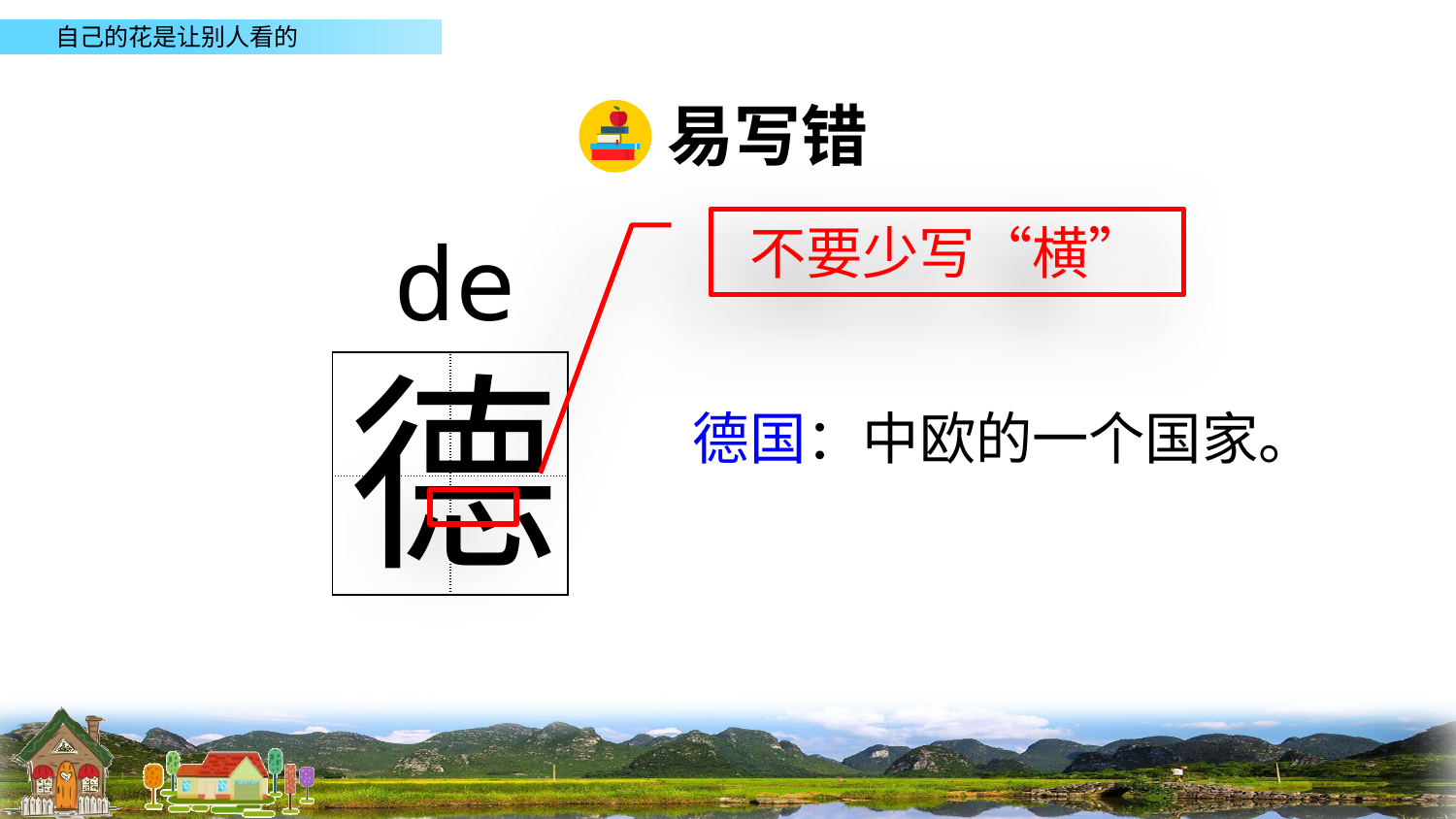

易写错

不要少写“横”
de
德
|  |  |
| --- | --- |
|  |  |
德国：中欧的一个国家。